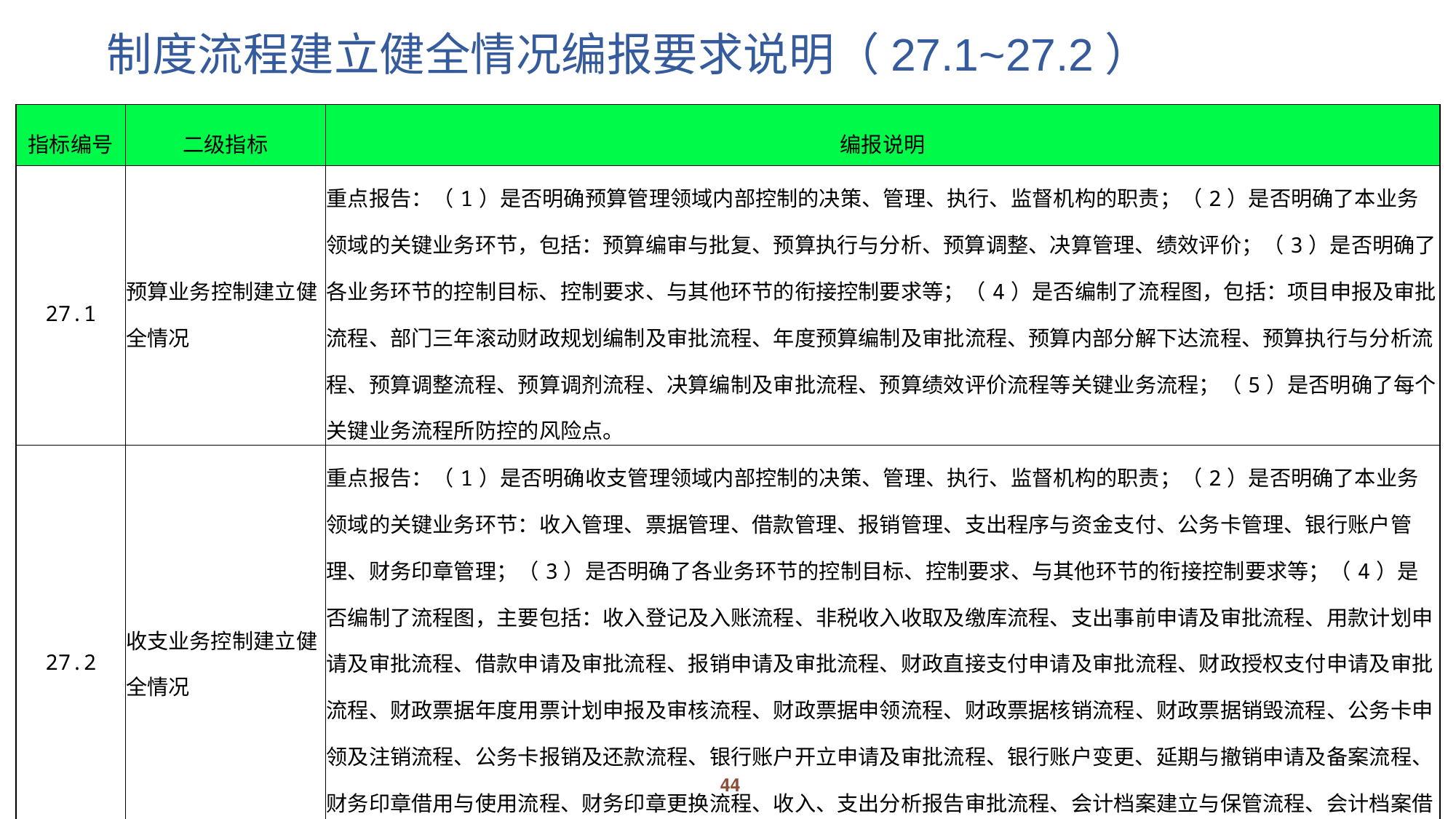

# 制度流程建立健全情况编报要求说明（27.1~27.2）
| 指标编号 | 二级指标 | 编报说明 |
| --- | --- | --- |
| 27.1 | 预算业务控制建立健全情况 | 重点报告：（1）是否明确预算管理领域内部控制的决策、管理、执行、监督机构的职责；（2）是否明确了本业务领域的关键业务环节，包括：预算编审与批复、预算执行与分析、预算调整、决算管理、绩效评价；（3）是否明确了各业务环节的控制目标、控制要求、与其他环节的衔接控制要求等；（4）是否编制了流程图，包括：项目申报及审批流程、部门三年滚动财政规划编制及审批流程、年度预算编制及审批流程、预算内部分解下达流程、预算执行与分析流程、预算调整流程、预算调剂流程、决算编制及审批流程、预算绩效评价流程等关键业务流程；（5）是否明确了每个关键业务流程所防控的风险点。 |
| 27.2 | 收支业务控制建立健全情况 | 重点报告：（1）是否明确收支管理领域内部控制的决策、管理、执行、监督机构的职责；（2）是否明确了本业务领域的关键业务环节：收入管理、票据管理、借款管理、报销管理、支出程序与资金支付、公务卡管理、银行账户管理、财务印章管理；（3）是否明确了各业务环节的控制目标、控制要求、与其他环节的衔接控制要求等；（4）是否编制了流程图，主要包括：收入登记及入账流程、非税收入收取及缴库流程、支出事前申请及审批流程、用款计划申请及审批流程、借款申请及审批流程、报销申请及审批流程、财政直接支付申请及审批流程、财政授权支付申请及审批流程、财政票据年度用票计划申报及审核流程、财政票据申领流程、财政票据核销流程、财政票据销毁流程、公务卡申领及注销流程、公务卡报销及还款流程、银行账户开立申请及审批流程、银行账户变更、延期与撤销申请及备案流程、财务印章借用与使用流程、财务印章更换流程、收入、支出分析报告审批流程、会计档案建立与保管流程、会计档案借阅流程、会计档案销毁流程等关键业务流程；（5）是否明确了每个关键业务流程所防控的风险点。 |
44